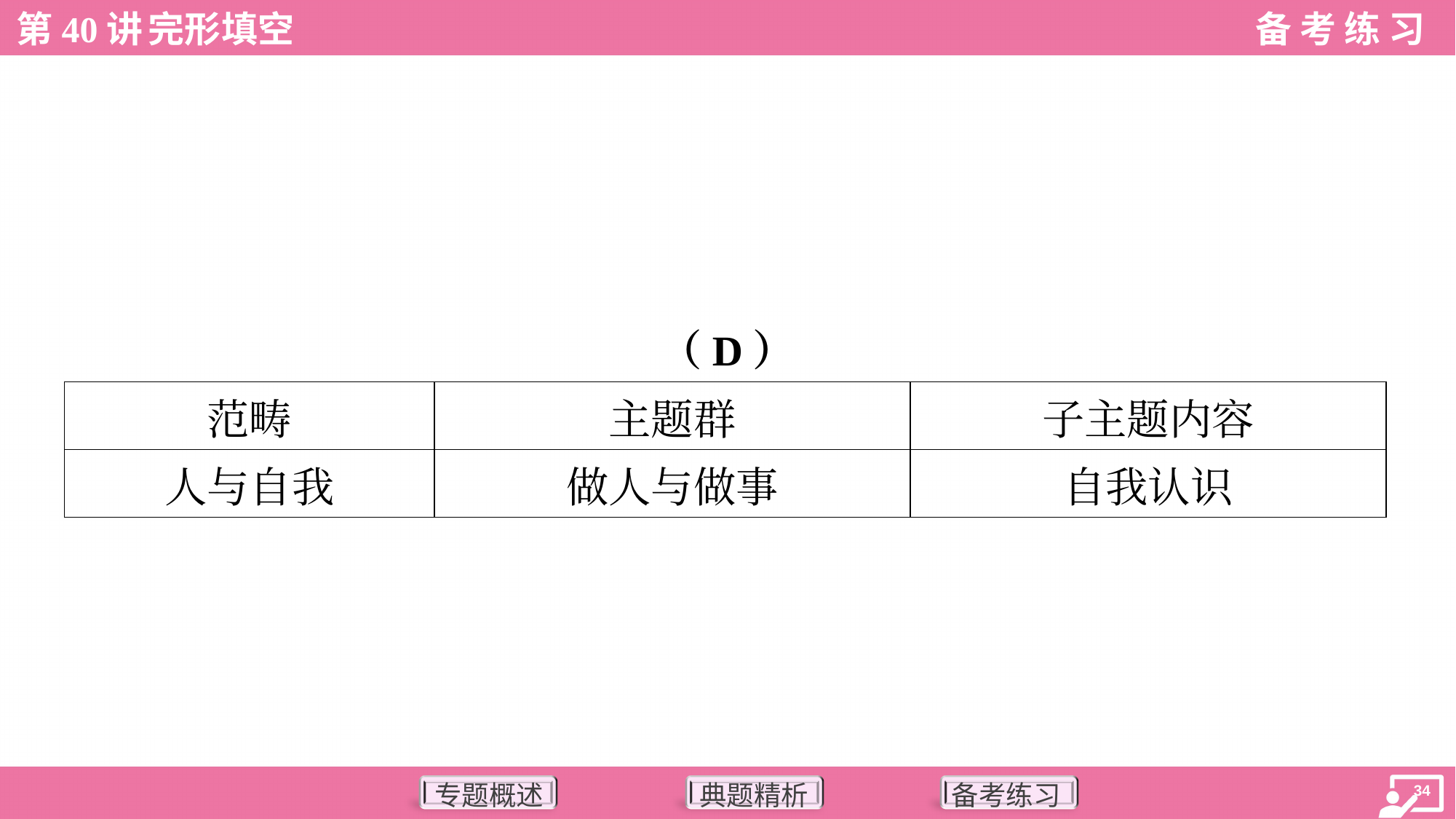

（D）
| 范畴 | 主题群 | 子主题内容 |
| --- | --- | --- |
| 人与自我 | 做人与做事 | 自我认识 |